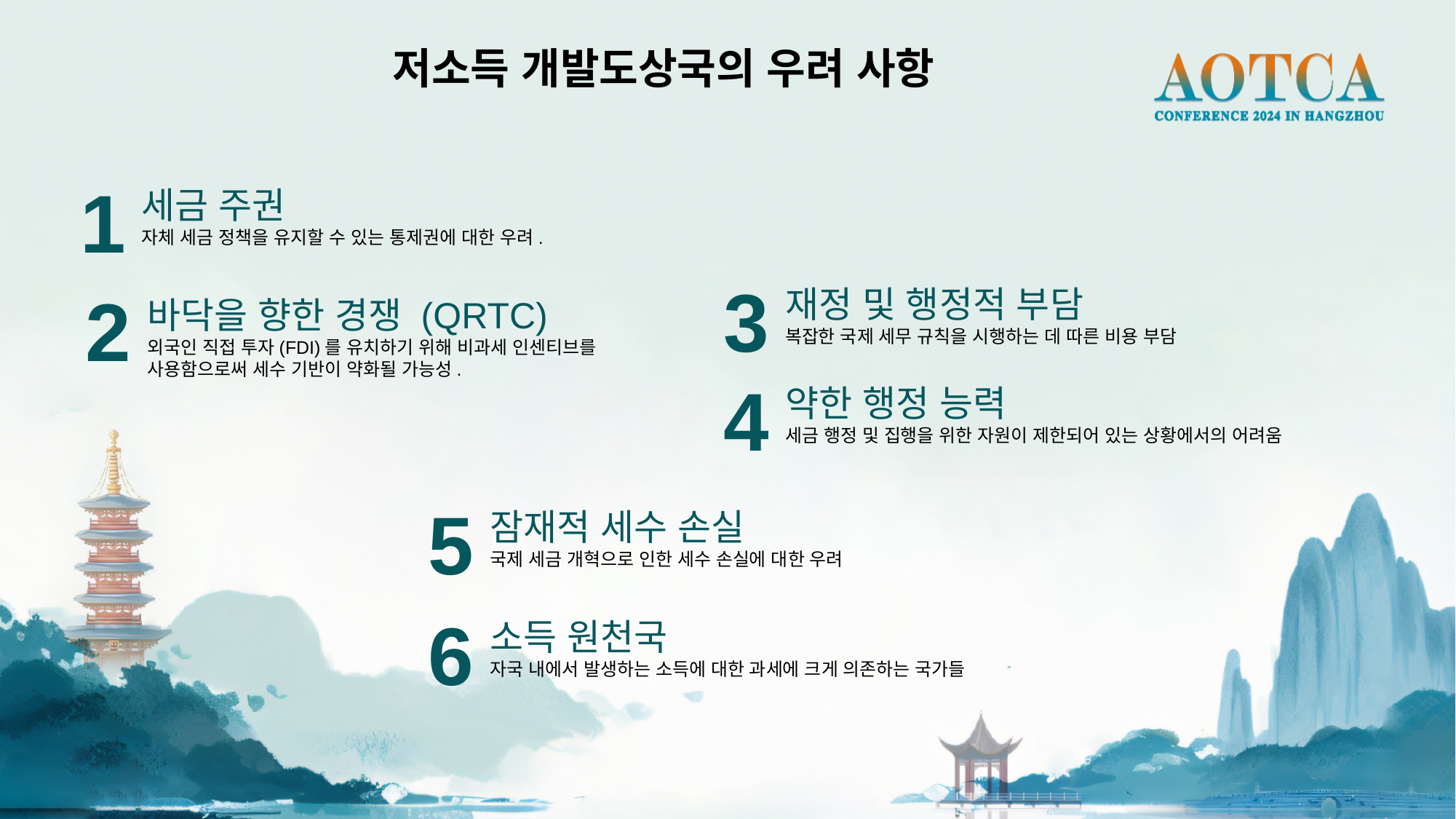

저소득 개발도상국의 우려 사항
1
세금 주권
자체 세금 정책을 유지할 수 있는 통제권에 대한 우려.
3
2
재정 및 행정적 부담
복잡한 국제 세무 규칙을 시행하는 데 따른 비용 부담
바닥을 향한 경쟁 (QRTC)
외국인 직접 투자(FDI)를 유치하기 위해 비과세 인센티브를 사용함으로써 세수 기반이 약화될 가능성.
4
약한 행정 능력
세금 행정 및 집행을 위한 자원이 제한되어 있는 상황에서의 어려움
5
잠재적 세수 손실
국제 세금 개혁으로 인한 세수 손실에 대한 우려
6
소득 원천국
자국 내에서 발생하는 소득에 대한 과세에 크게 의존하는 국가들